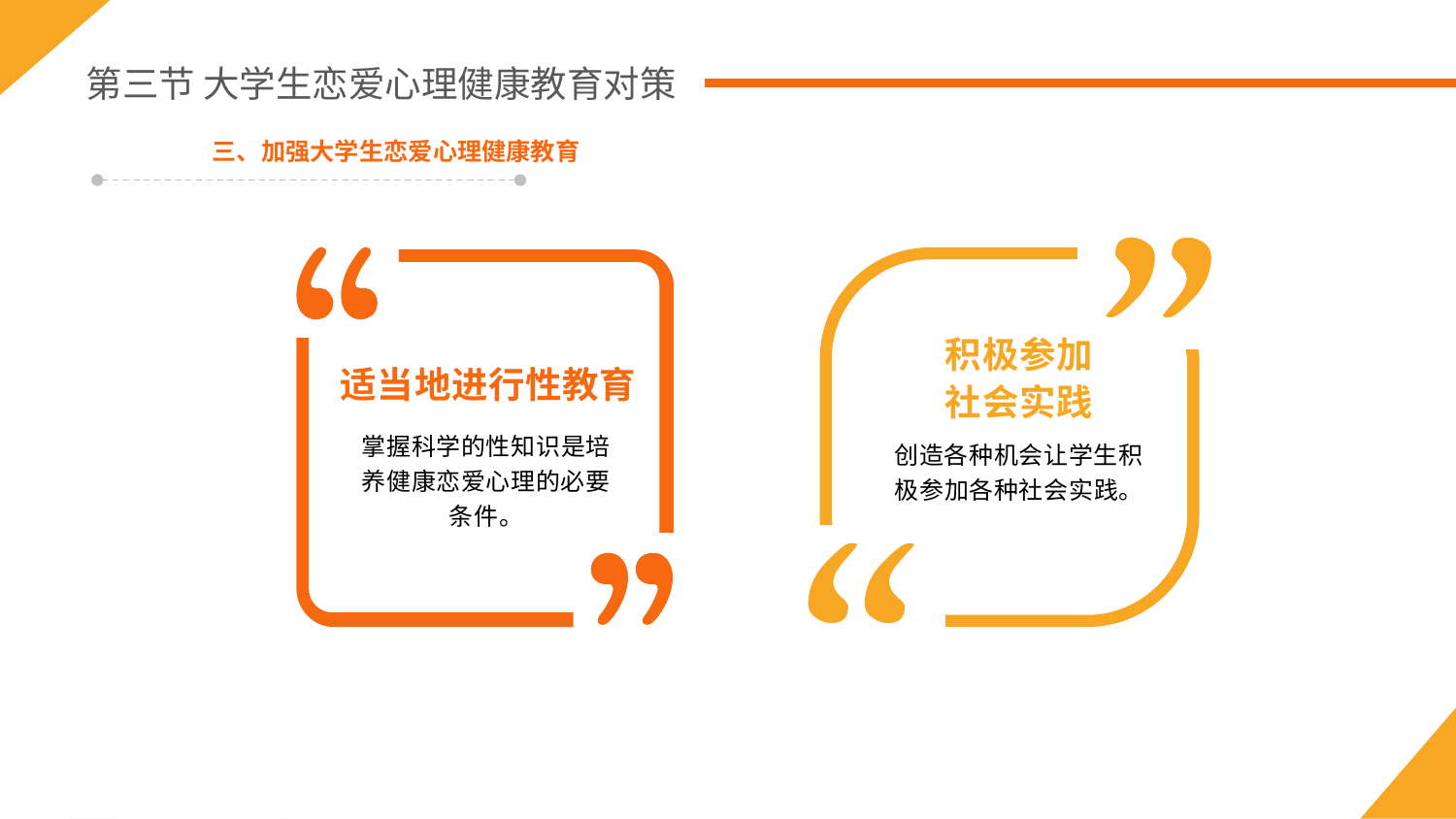

第三节 大学生恋爱心理健康教育对策
三、加强大学生恋爱心理健康教育

积极参加
社会实践
适当地进行性教育
创造各种机会让学生积极参加各种社会实践。
掌握科学的性知识是培养健康恋爱心理的必要条件。